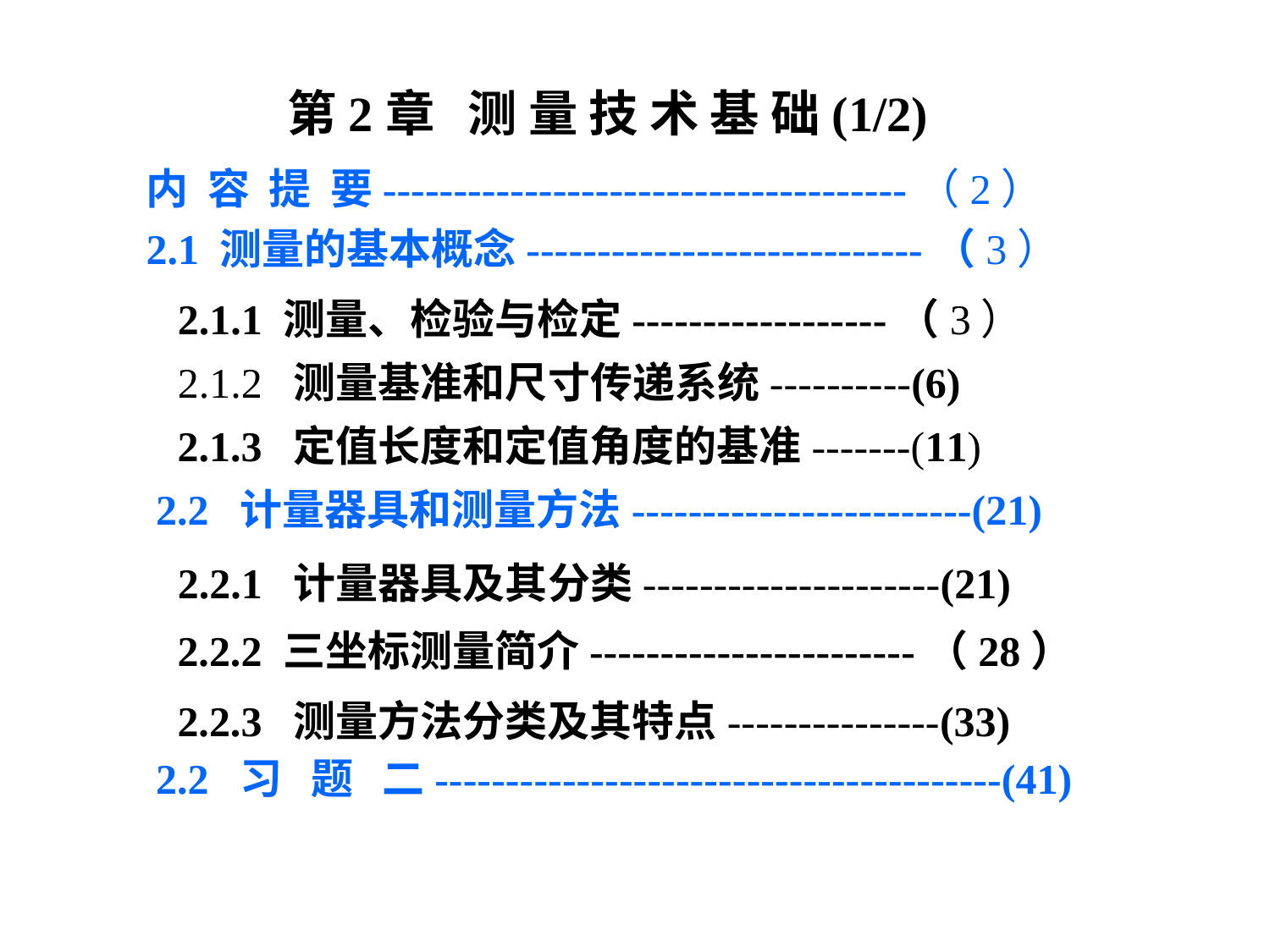

1
第2章   测 量 技 术 基 础(1/2)
内  容  提  要-------------------------------------（2）
2.1 测量的基本概念----------------------------（3）
2.1.1 测量、检验与检定------------------（3）
2.1.2  测量基准和尺寸传递系统----------(6)
2.1.3  定值长度和定值角度的基准-------(11)
2.2  计量器具和测量方法------------------------(21)
2.2.1  计量器具及其分类---------------------(21)
2.2.2 三坐标测量简介-----------------------（28）
2.2.3  测量方法分类及其特点---------------(33)
2.2  习   题   二----------------------------------------(41)